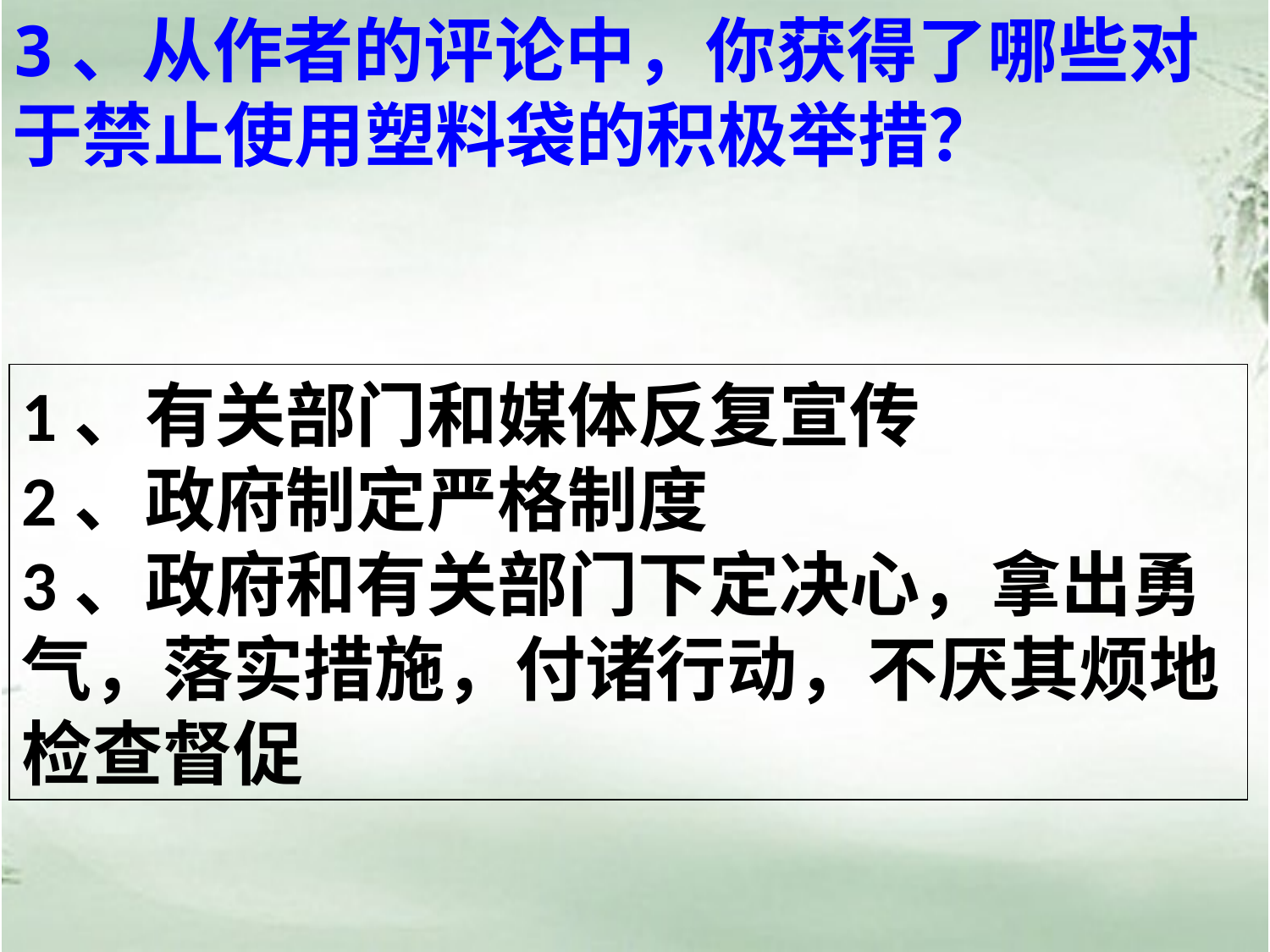

3、从作者的评论中，你获得了哪些对于禁止使用塑料袋的积极举措？

1、有关部门和媒体反复宣传
2、政府制定严格制度
3、政府和有关部门下定决心，拿出勇气，落实措施，付诸行动，不厌其烦地检查督促